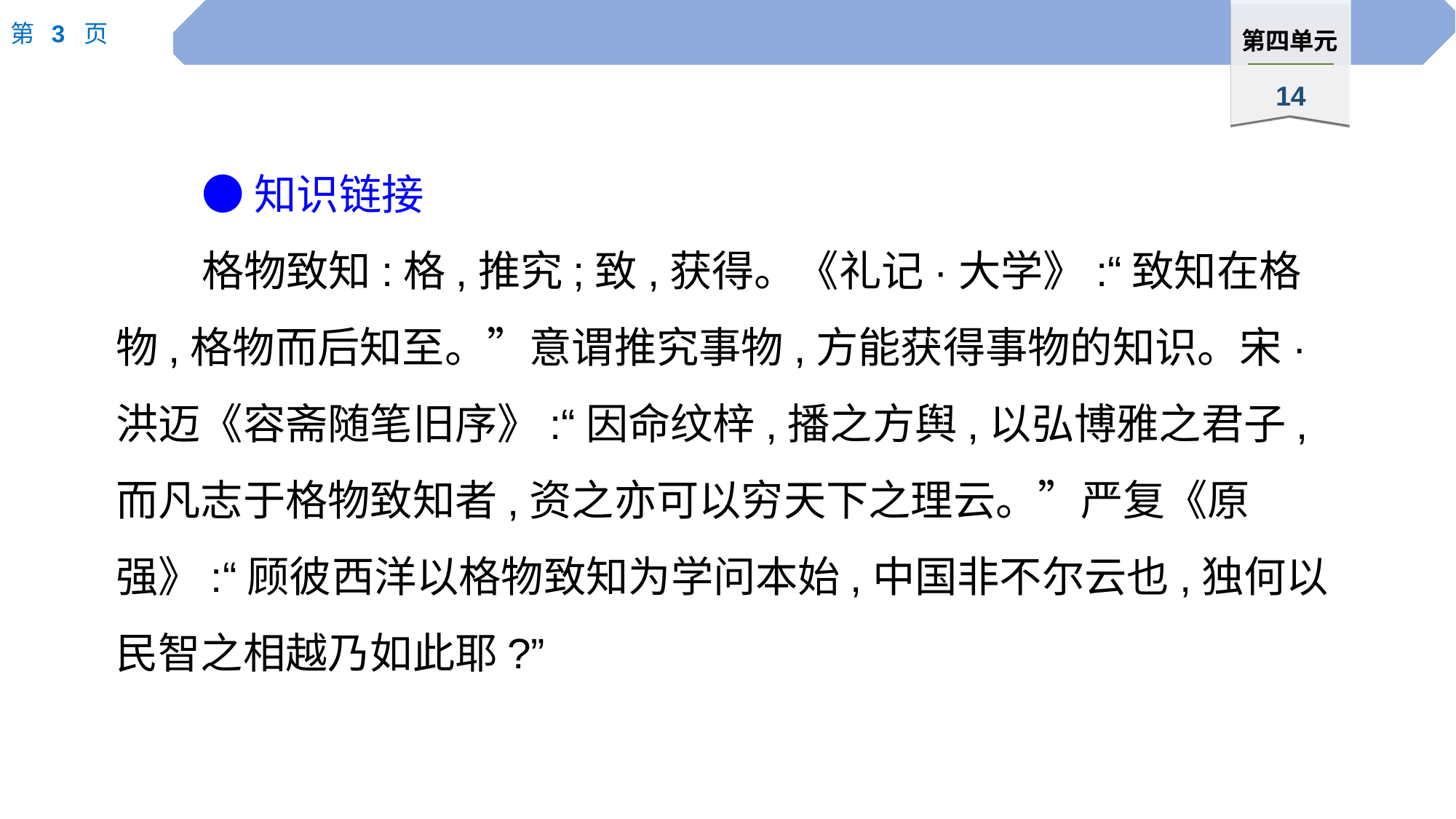

●知识链接
格物致知:格,推究;致,获得。《礼记·大学》:“致知在格物,格物而后知至。”意谓推究事物,方能获得事物的知识。宋·洪迈《容斋随笔旧序》:“因命纹梓,播之方舆,以弘博雅之君子,而凡志于格物致知者,资之亦可以穷天下之理云。”严复《原强》:“顾彼西洋以格物致知为学问本始,中国非不尔云也,独何以民智之相越乃如此耶?”